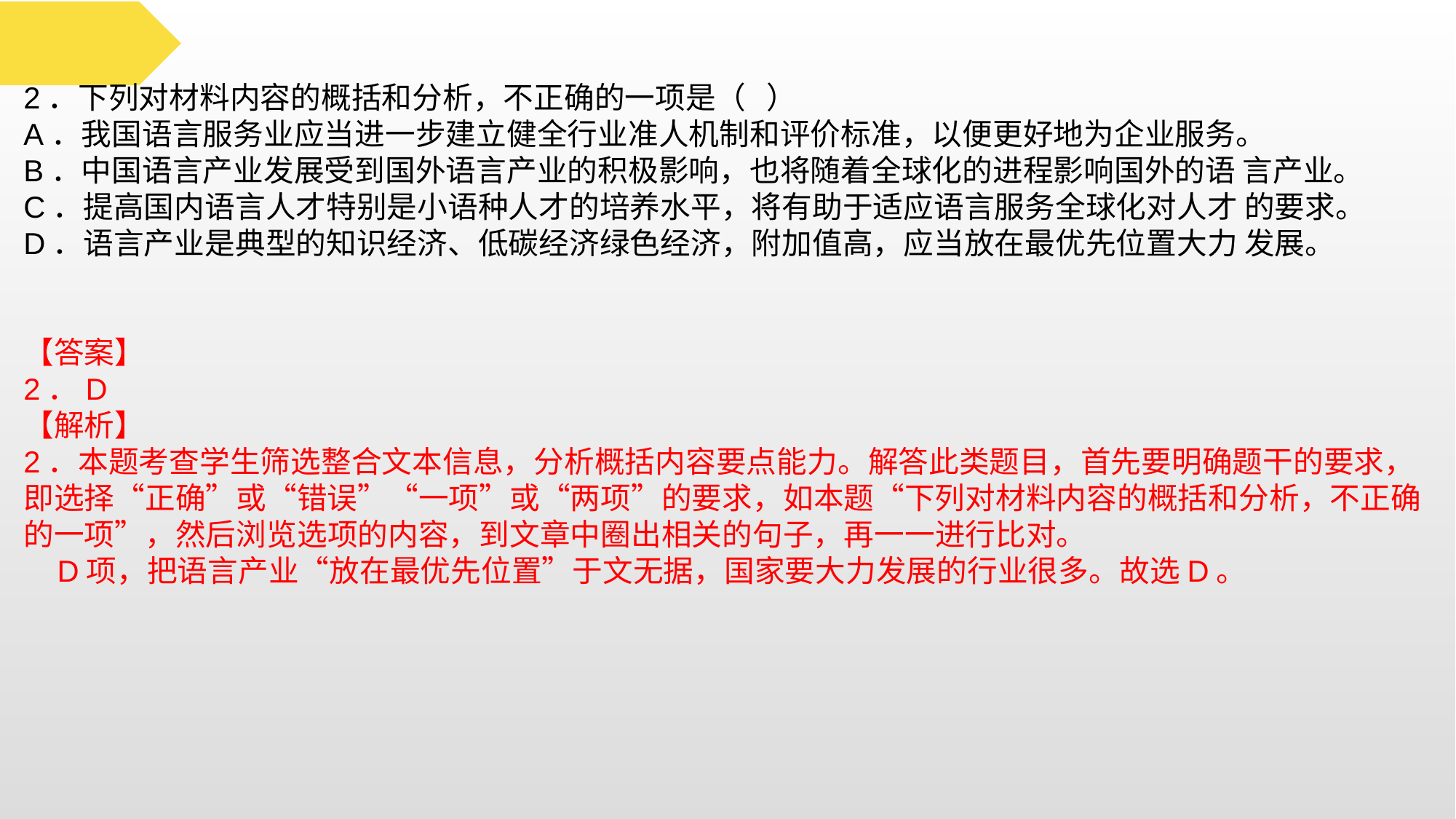

2．下列对材料内容的概括和分析，不正确的一项是（   ）
A．我国语言服务业应当进一步建立健全行业准人机制和评价标准，以便更好地为企业服务。
B．中国语言产业发展受到国外语言产业的积极影响，也将随着全球化的进程影响国外的语 言产业。
C．提高国内语言人才特别是小语种人才的培养水平，将有助于适应语言服务全球化对人才 的要求。
D．语言产业是典型的知识经济、低碳经济绿色经济，附加值高，应当放在最优先位置大力 发展。

【答案】
2．D
【解析】
2．本题考查学生筛选整合文本信息，分析概括内容要点能力。解答此类题目，首先要明确题干的要求，即选择“正确”或“错误”“一项”或“两项”的要求，如本题“下列对材料内容的概括和分析，不正确的一项”，然后浏览选项的内容，到文章中圈出相关的句子，再一一进行比对。
    D项，把语言产业“放在最优先位置”于文无据，国家要大力发展的行业很多。故选D。